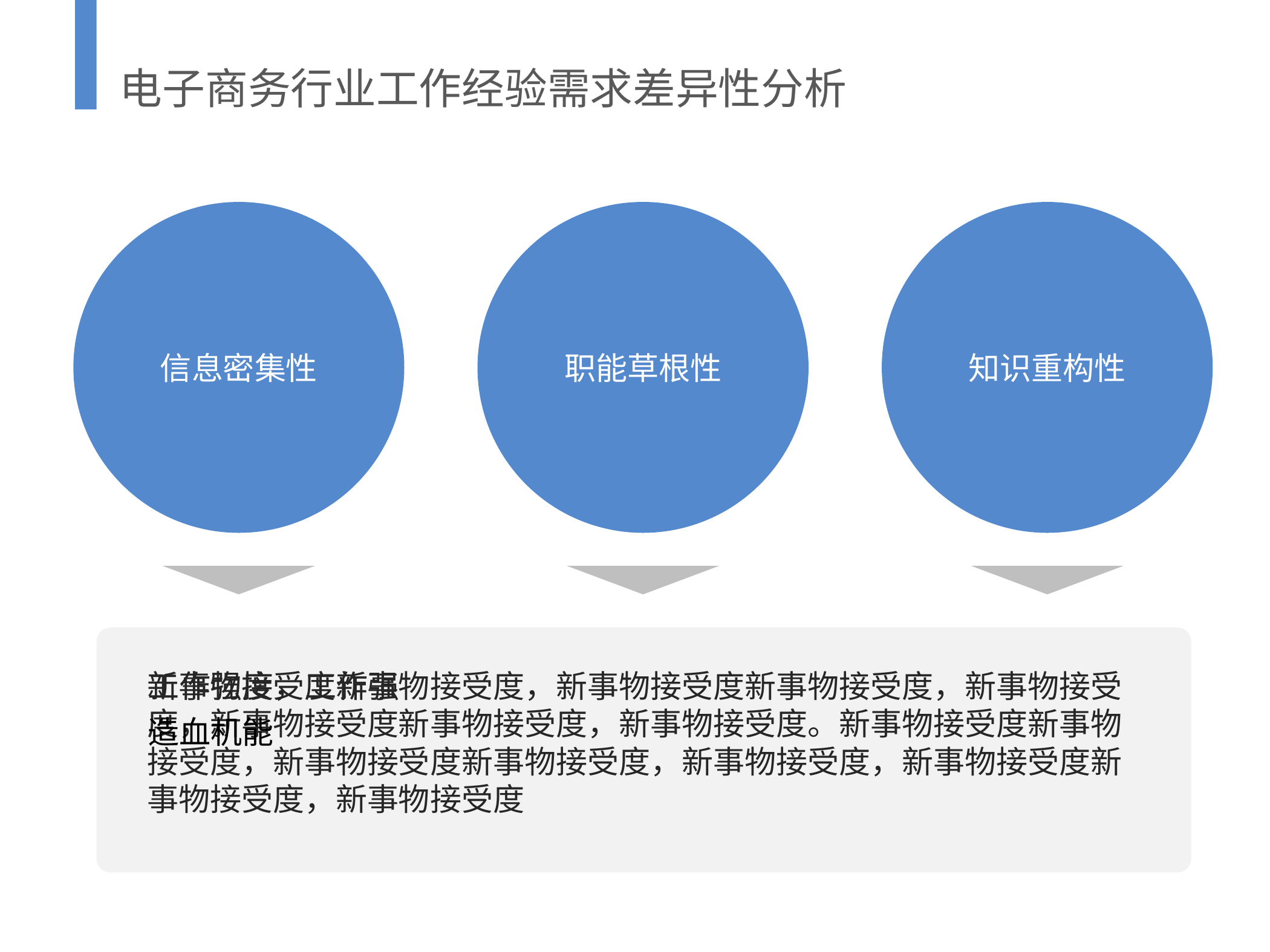

电子商务行业工作经验需求差异性分析
信息密集性
职能草根性
知识重构性

新事物接受度新事物接受度，新事物接受度新事物接受度，新事物接受度，新事物接受度新事物接受度，新事物接受度。新事物接受度新事物接受度，新事物接受度新事物接受度，新事物接受度，新事物接受度新事物接受度，新事物接受度
工作强度，工作强
造血机能